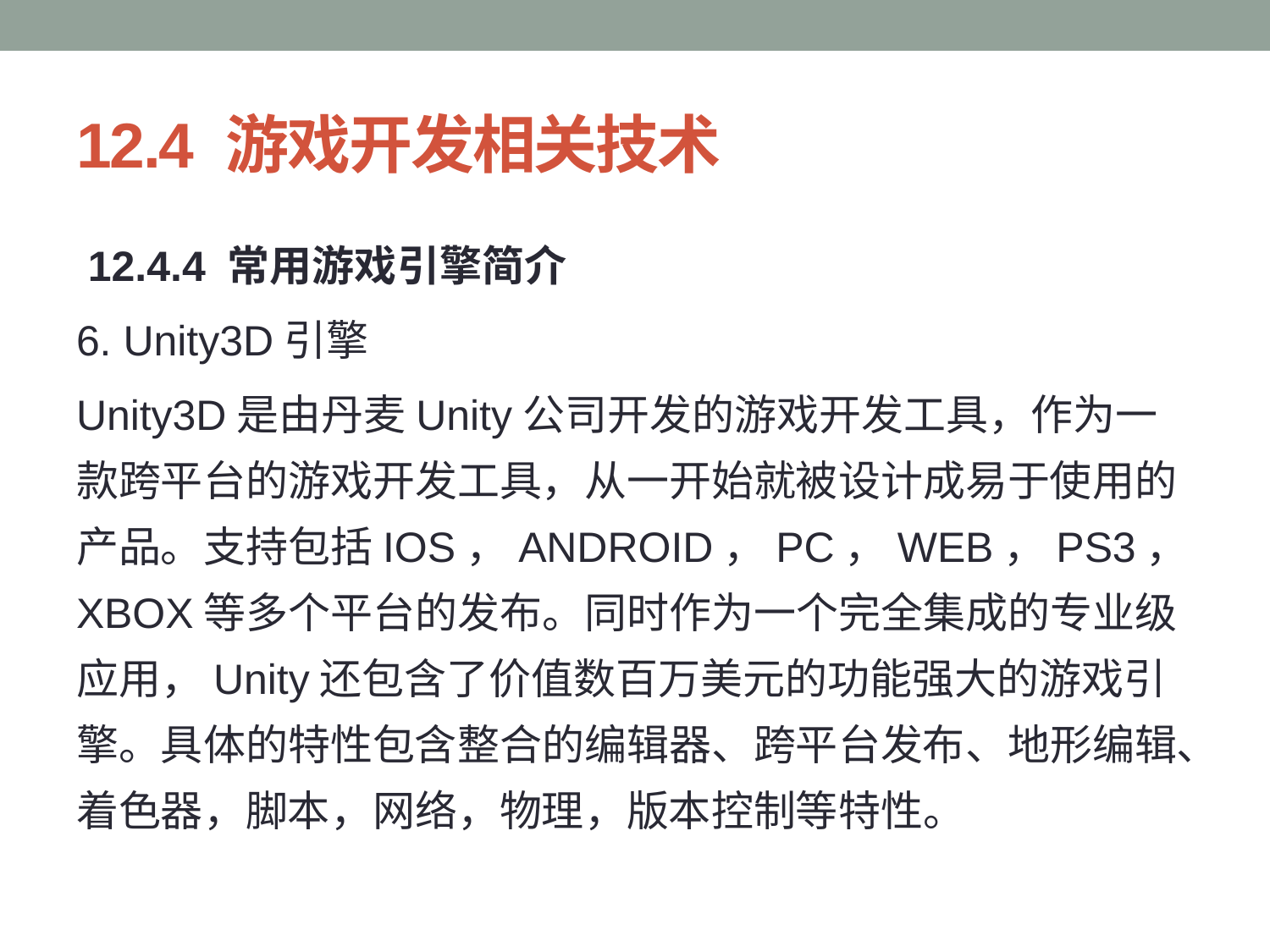

# 12.4 游戏开发相关技术
 12.4.4 常用游戏引擎简介
6. Unity3D引擎
Unity3D是由丹麦Unity公司开发的游戏开发工具，作为一款跨平台的游戏开发工具，从一开始就被设计成易于使用的产品。支持包括IOS，ANDROID，PC，WEB，PS3，XBOX等多个平台的发布。同时作为一个完全集成的专业级应用，Unity还包含了价值数百万美元的功能强大的游戏引擎。具体的特性包含整合的编辑器、跨平台发布、地形编辑、着色器，脚本，网络，物理，版本控制等特性。